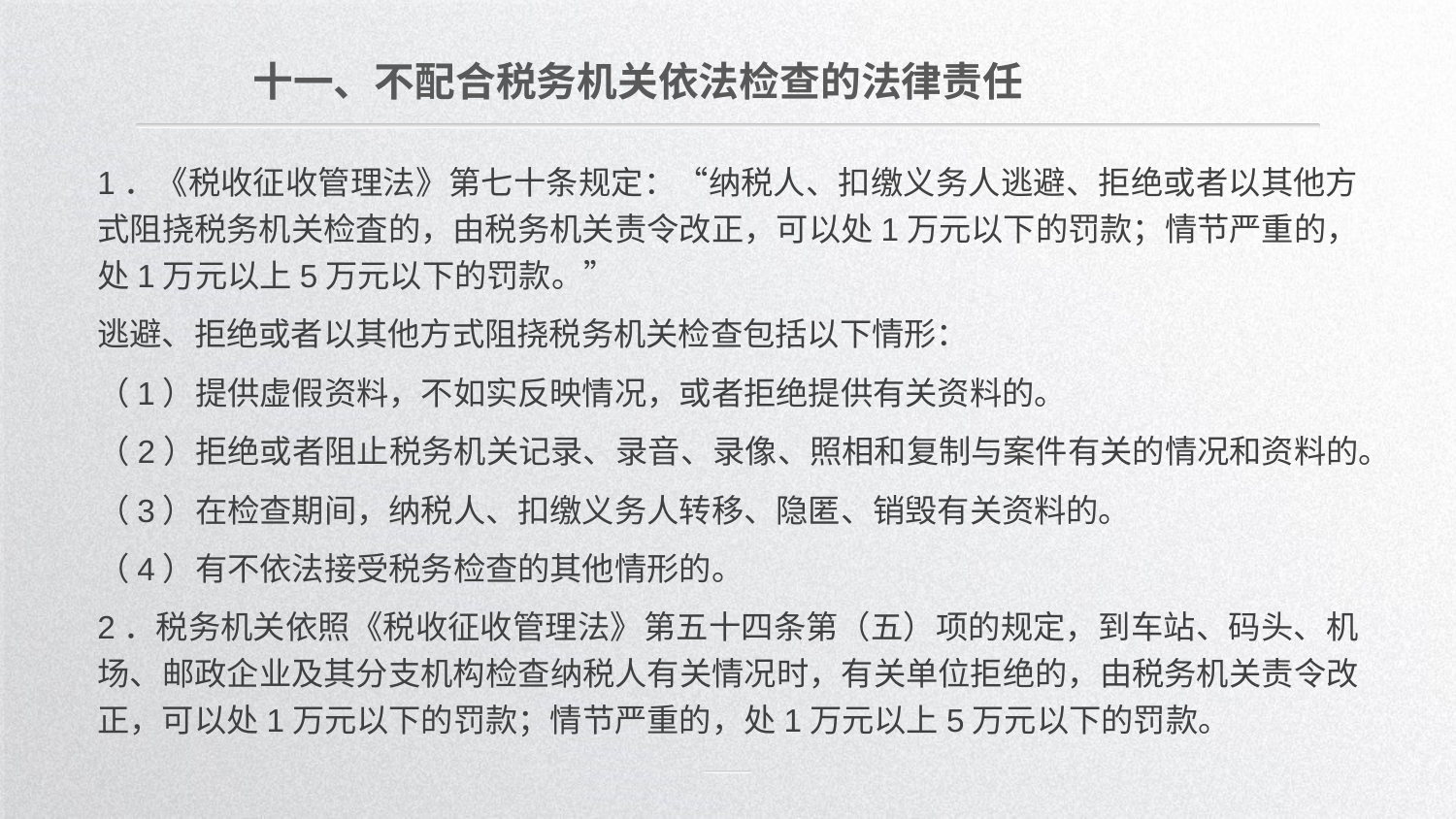

十一、不配合税务机关依法检查的法律责任
1．《税收征收管理法》第七十条规定：“纳税人、扣缴义务人逃避、拒绝或者以其他方式阻挠税务机关检査的，由税务机关责令改正，可以处1万元以下的罚款；情节严重的，处1万元以上5万元以下的罚款。”
逃避、拒绝或者以其他方式阻挠税务机关检查包括以下情形：
（1）提供虚假资料，不如实反映情况，或者拒绝提供有关资料的。
（2）拒绝或者阻止税务机关记录、录音、录像、照相和复制与案件有关的情况和资料的。
（3）在检查期间，纳税人、扣缴义务人转移、隐匿、销毁有关资料的。
（4）有不依法接受税务检查的其他情形的。
2．税务机关依照《税收征收管理法》第五十四条第（五）项的规定，到车站、码头、机场、邮政企业及其分支机构检查纳税人有关情况时，有关单位拒绝的，由税务机关责令改正，可以处1万元以下的罚款；情节严重的，处1万元以上5万元以下的罚款。